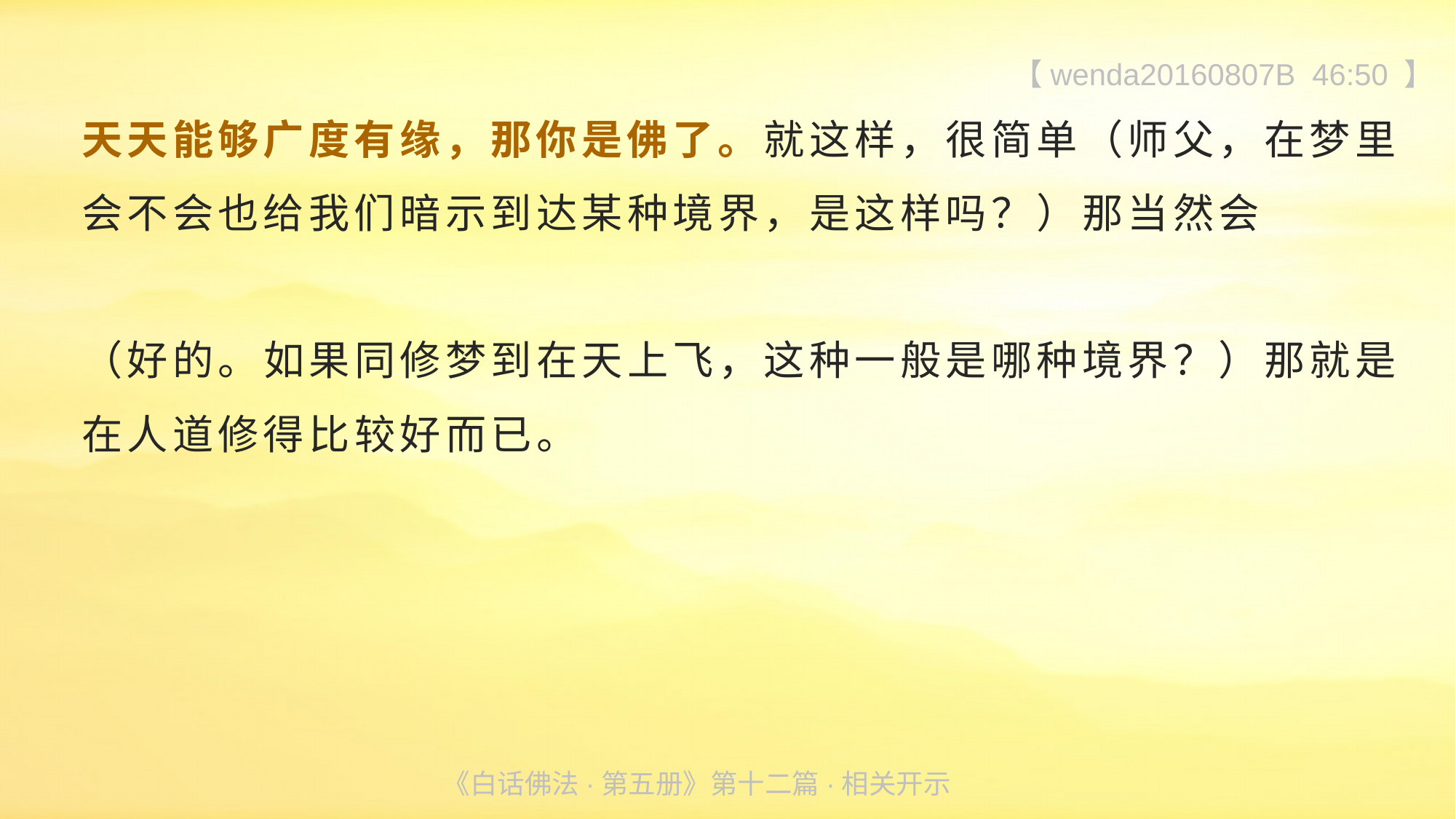

【wenda20160807B  46:50 】
天天能够广度有缘，那你是佛了。就这样，很简单（师父，在梦里会不会也给我们暗示到达某种境界，是这样吗？）那当然会

（好的。如果同修梦到在天上飞，这种一般是哪种境界？）那就是在人道修得比较好而已。

《白话佛法·第五册》第十二篇·相关开示